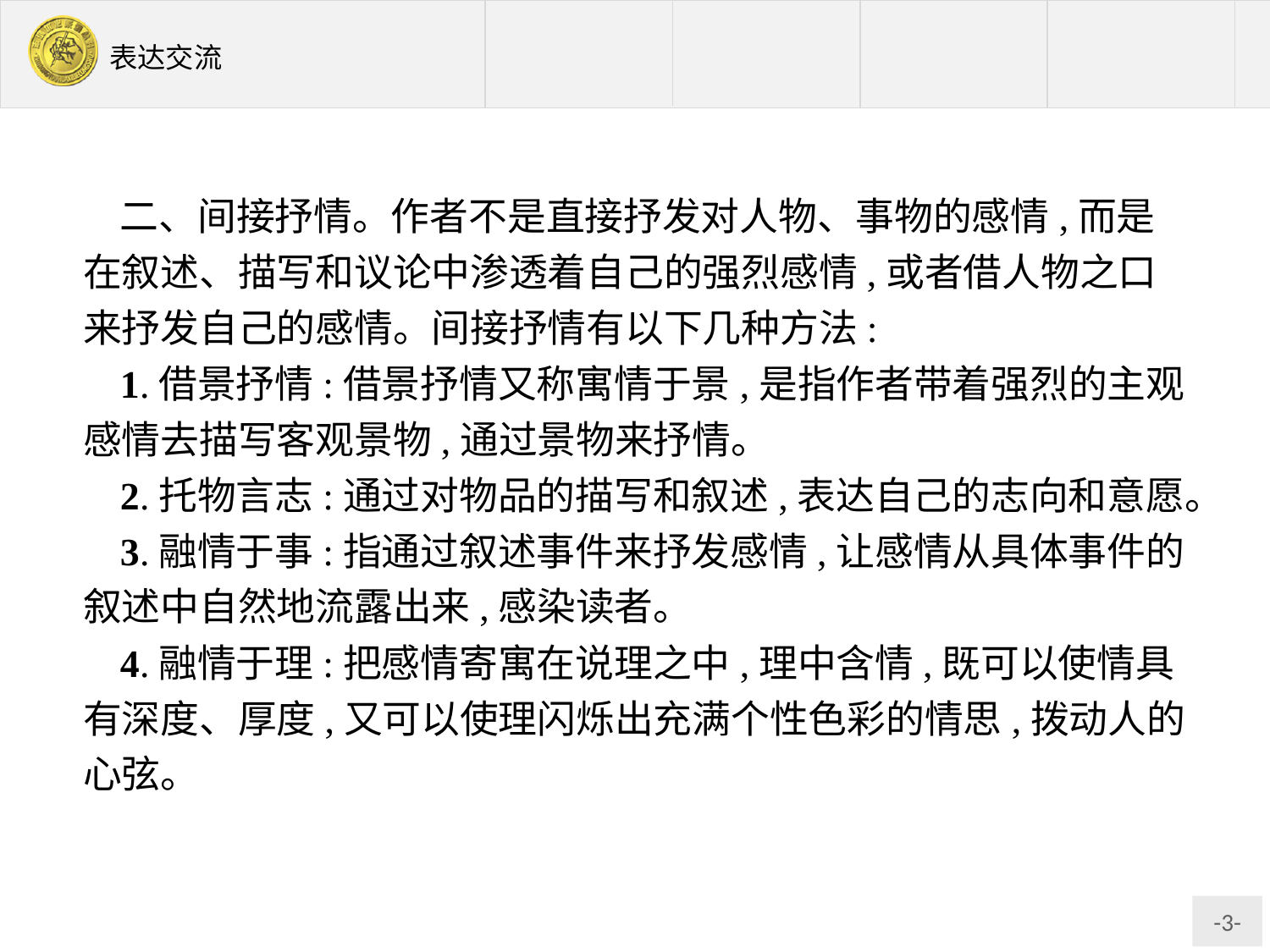

二、间接抒情。作者不是直接抒发对人物、事物的感情,而是在叙述、描写和议论中渗透着自己的强烈感情,或者借人物之口来抒发自己的感情。间接抒情有以下几种方法:
1.借景抒情:借景抒情又称寓情于景,是指作者带着强烈的主观感情去描写客观景物,通过景物来抒情。
2.托物言志:通过对物品的描写和叙述,表达自己的志向和意愿。
3.融情于事:指通过叙述事件来抒发感情,让感情从具体事件的叙述中自然地流露出来,感染读者。
4.融情于理:把感情寄寓在说理之中,理中含情,既可以使情具有深度、厚度,又可以使理闪烁出充满个性色彩的情思,拨动人的心弦。